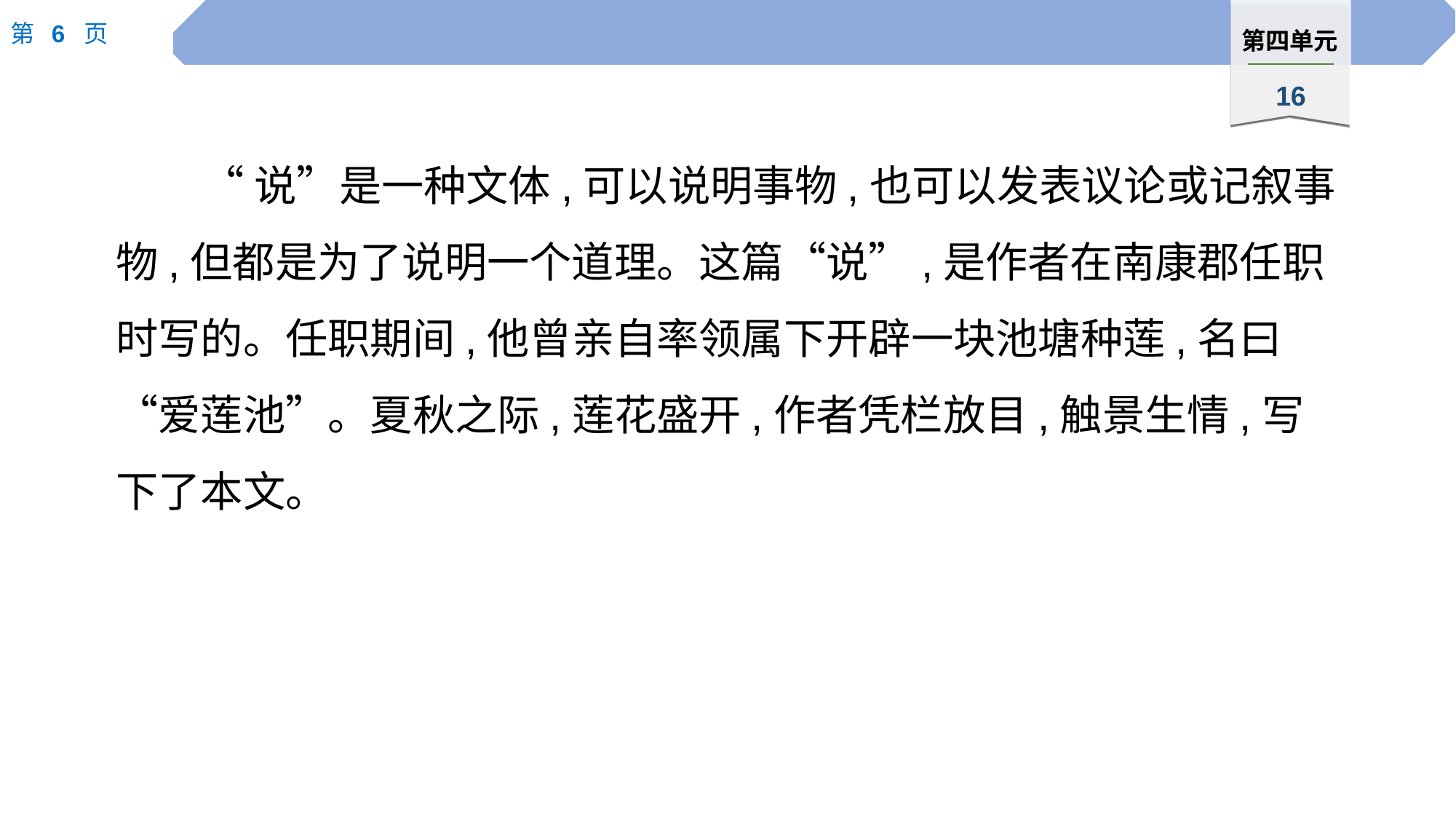

“说”是一种文体,可以说明事物,也可以发表议论或记叙事物,但都是为了说明一个道理。这篇“说”,是作者在南康郡任职时写的。任职期间,他曾亲自率领属下开辟一块池塘种莲,名曰“爱莲池”。夏秋之际,莲花盛开,作者凭栏放目,触景生情,写下了本文。